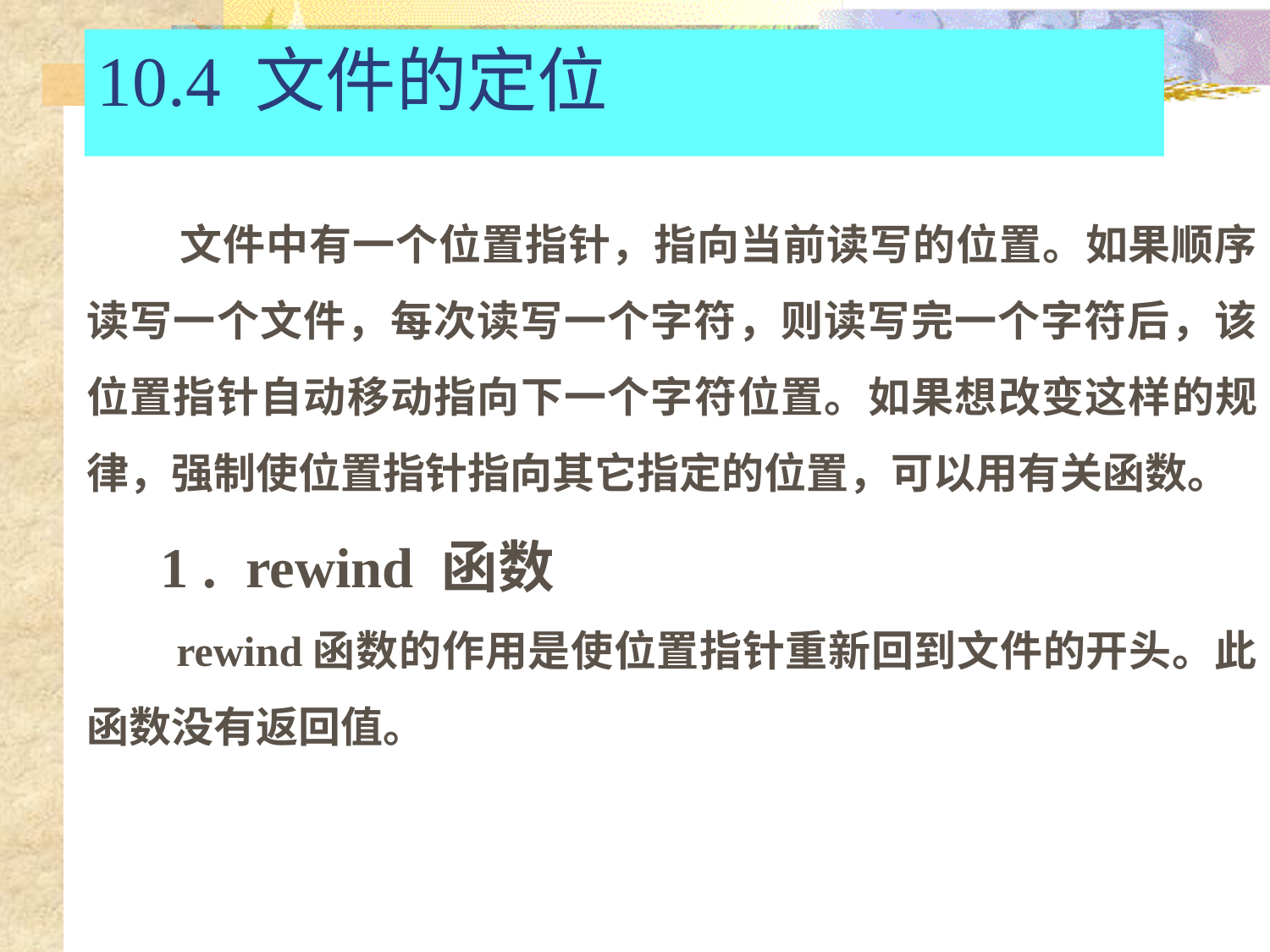

# 10.4 文件的定位
        文件中有一个位置指针，指向当前读写的位置。如果顺序读写一个文件，每次读写一个字符，则读写完一个字符后，该位置指针自动移动指向下一个字符位置。如果想改变这样的规律，强制使位置指针指向其它指定的位置，可以用有关函数。
       1 .  rewind 函数
        rewind函数的作用是使位置指针重新回到文件的开头。此函数没有返回值。